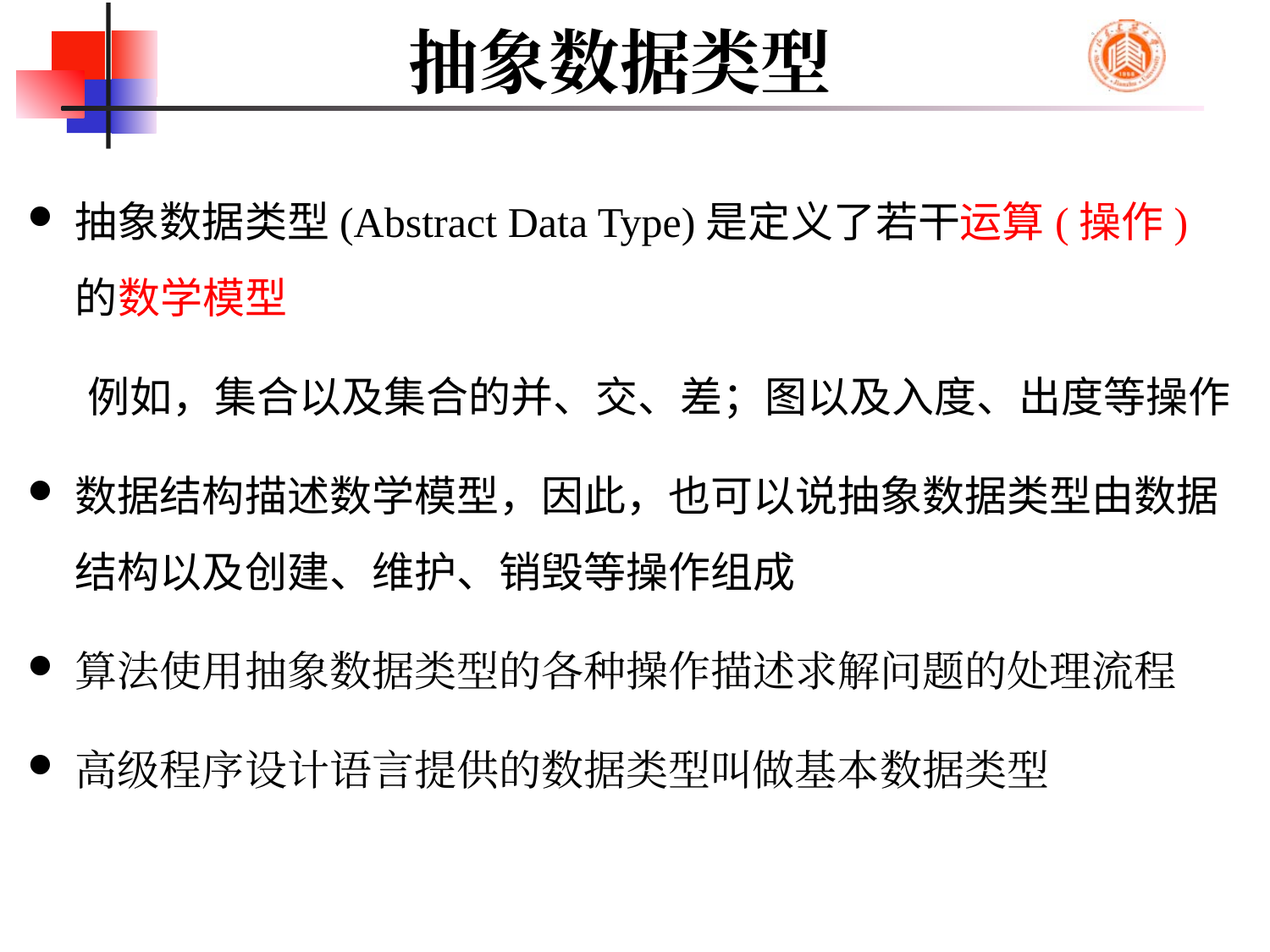

# 抽象数据类型
抽象数据类型(Abstract Data Type)是定义了若干运算(操作)的数学模型
     例如，集合以及集合的并、交、差；图以及入度、出度等操作
数据结构描述数学模型，因此，也可以说抽象数据类型由数据结构以及创建、维护、销毁等操作组成
算法使用抽象数据类型的各种操作描述求解问题的处理流程
高级程序设计语言提供的数据类型叫做基本数据类型